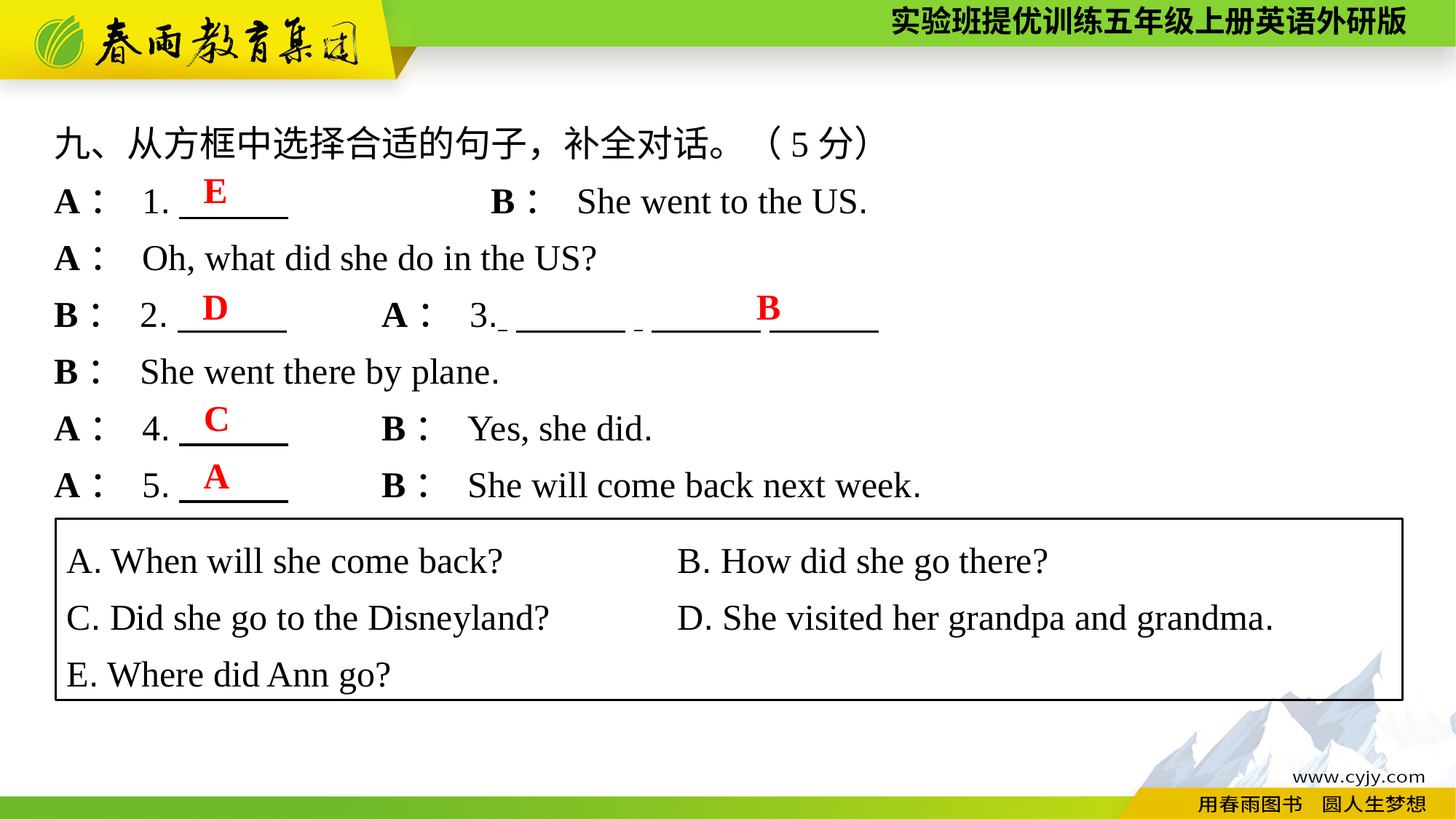

九、从方框中选择合适的句子，补全对话。（5分）
A： 1.　　　　　　　	B： She went to the US.
A： Oh, what did she do in the US?
B： 2.　　　	A： 3. 　　　.
B： She went there by plane.
A： 4.　　　	B： Yes, she did.
A： 5.　　　	B： She will come back next week.
E
D
B
C
A
A. When will she come back? 	B. How did she go there?
C. Did she go to the Disneyland? 	D. She visited her grandpa and grandma.
E. Where did Ann go?